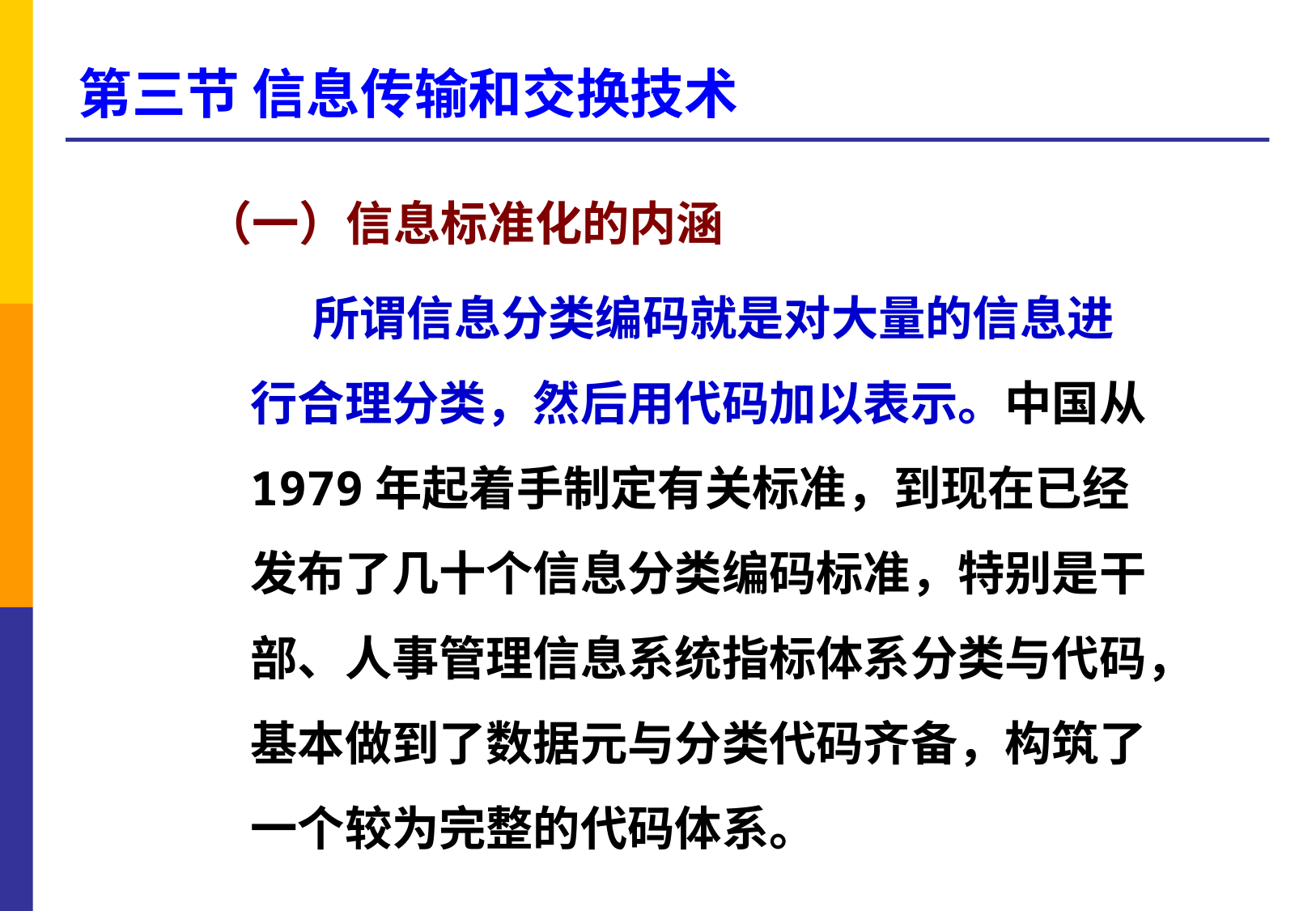

# 第三节 信息传输和交换技术
（一）信息标准化的内涵
         所谓信息分类编码就是对大量的信息进行合理分类，然后用代码加以表示。中国从1979年起着手制定有关标准，到现在已经发布了几十个信息分类编码标准，特别是干部、人事管理信息系统指标体系分类与代码，基本做到了数据元与分类代码齐备，构筑了一个较为完整的代码体系。